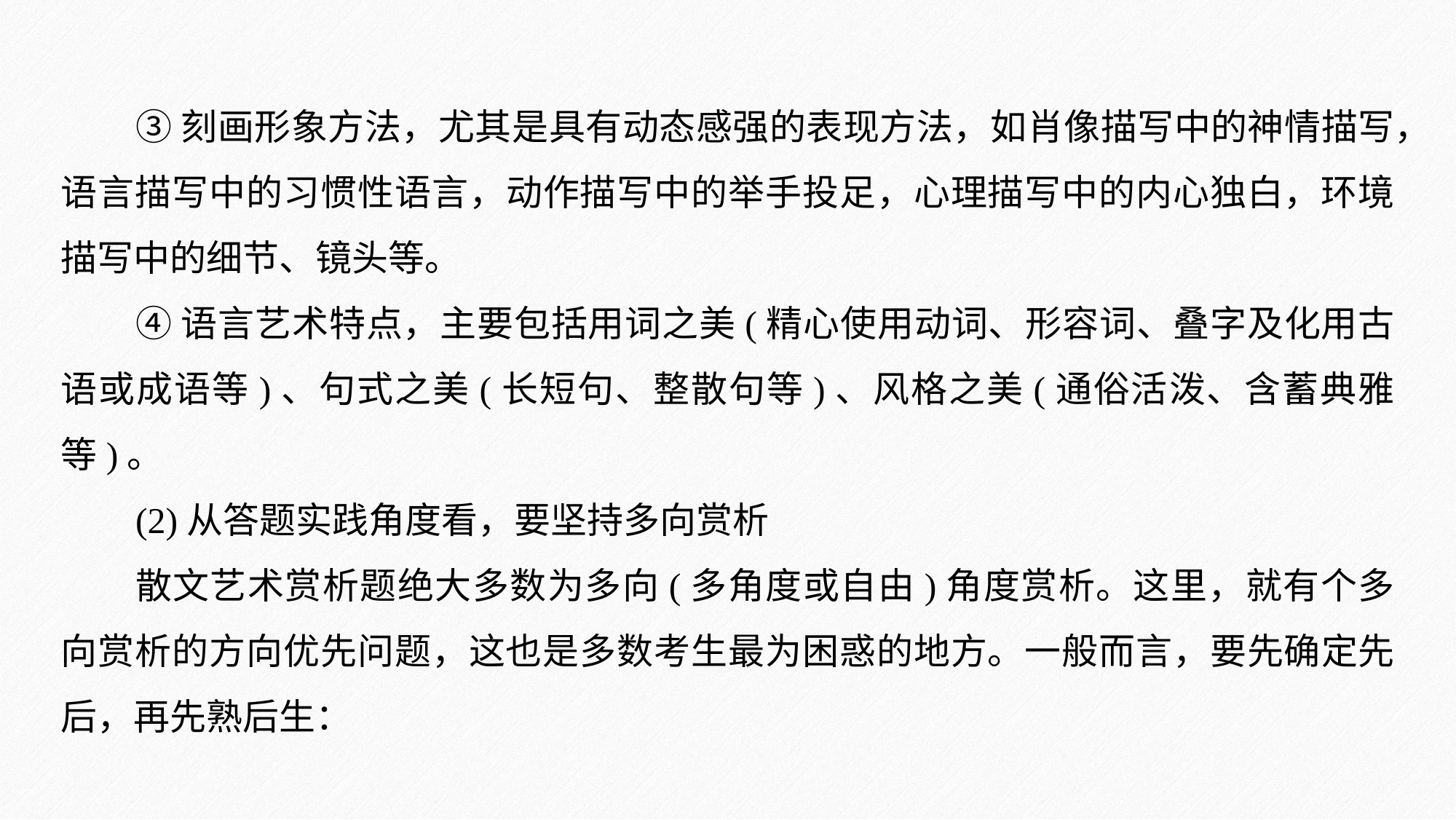

③刻画形象方法，尤其是具有动态感强的表现方法，如肖像描写中的神情描写，语言描写中的习惯性语言，动作描写中的举手投足，心理描写中的内心独白，环境描写中的细节、镜头等。
④语言艺术特点，主要包括用词之美(精心使用动词、形容词、叠字及化用古语或成语等)、句式之美(长短句、整散句等)、风格之美(通俗活泼、含蓄典雅等)。
(2)从答题实践角度看，要坚持多向赏析
散文艺术赏析题绝大多数为多向(多角度或自由)角度赏析。这里，就有个多向赏析的方向优先问题，这也是多数考生最为困惑的地方。一般而言，要先确定先后，再先熟后生：